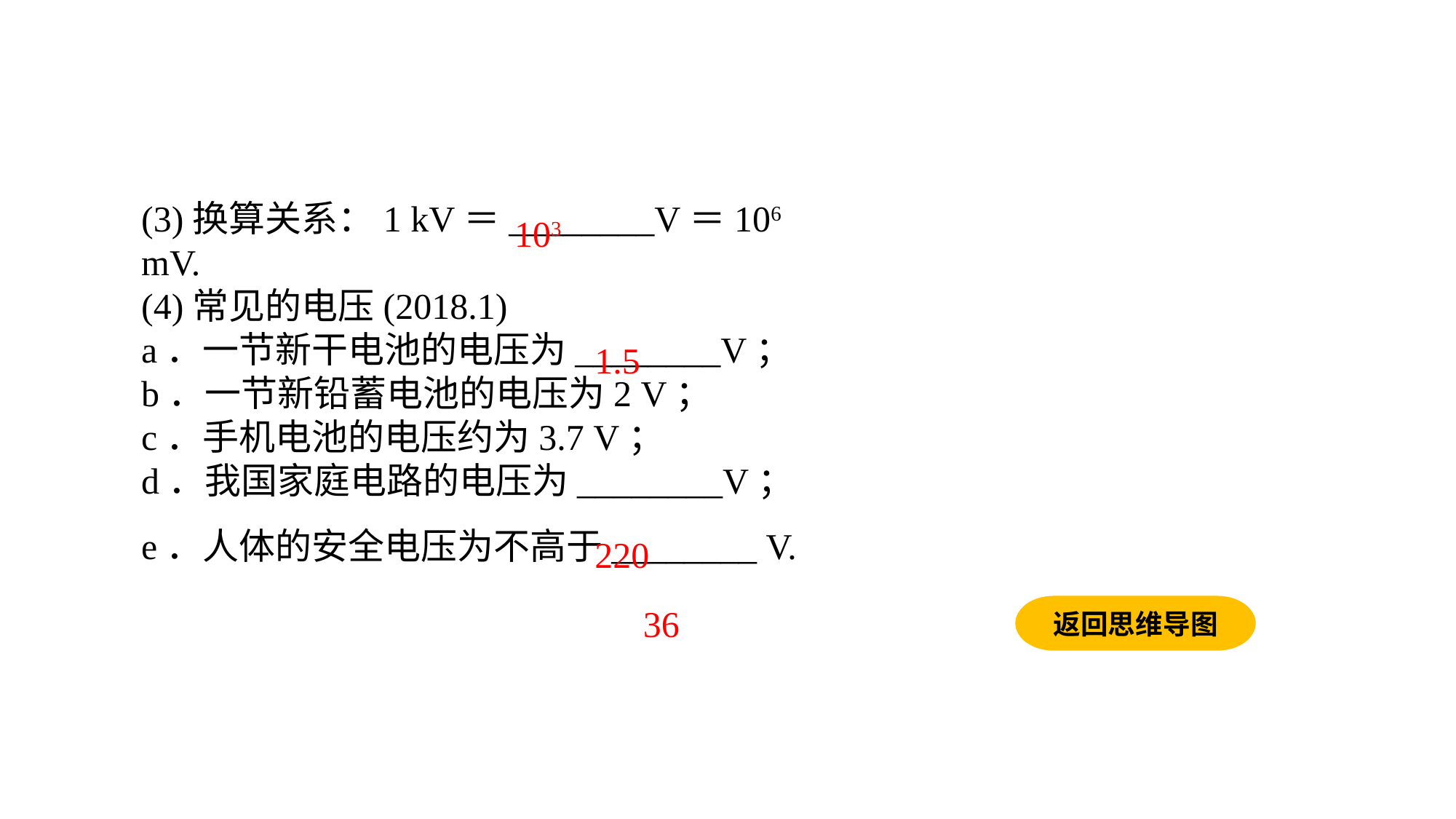

(3)换算关系：1 kV＝________V＝106 mV.(4)常见的电压(2018.1)a．一节新干电池的电压为________V；b．一节新铅蓄电池的电压为2 V；c．手机电池的电压约为3.7 V；d．我国家庭电路的电压为________V；e．人体的安全电压为不高于________ V.
103
1.5
220
返回思维导图
36